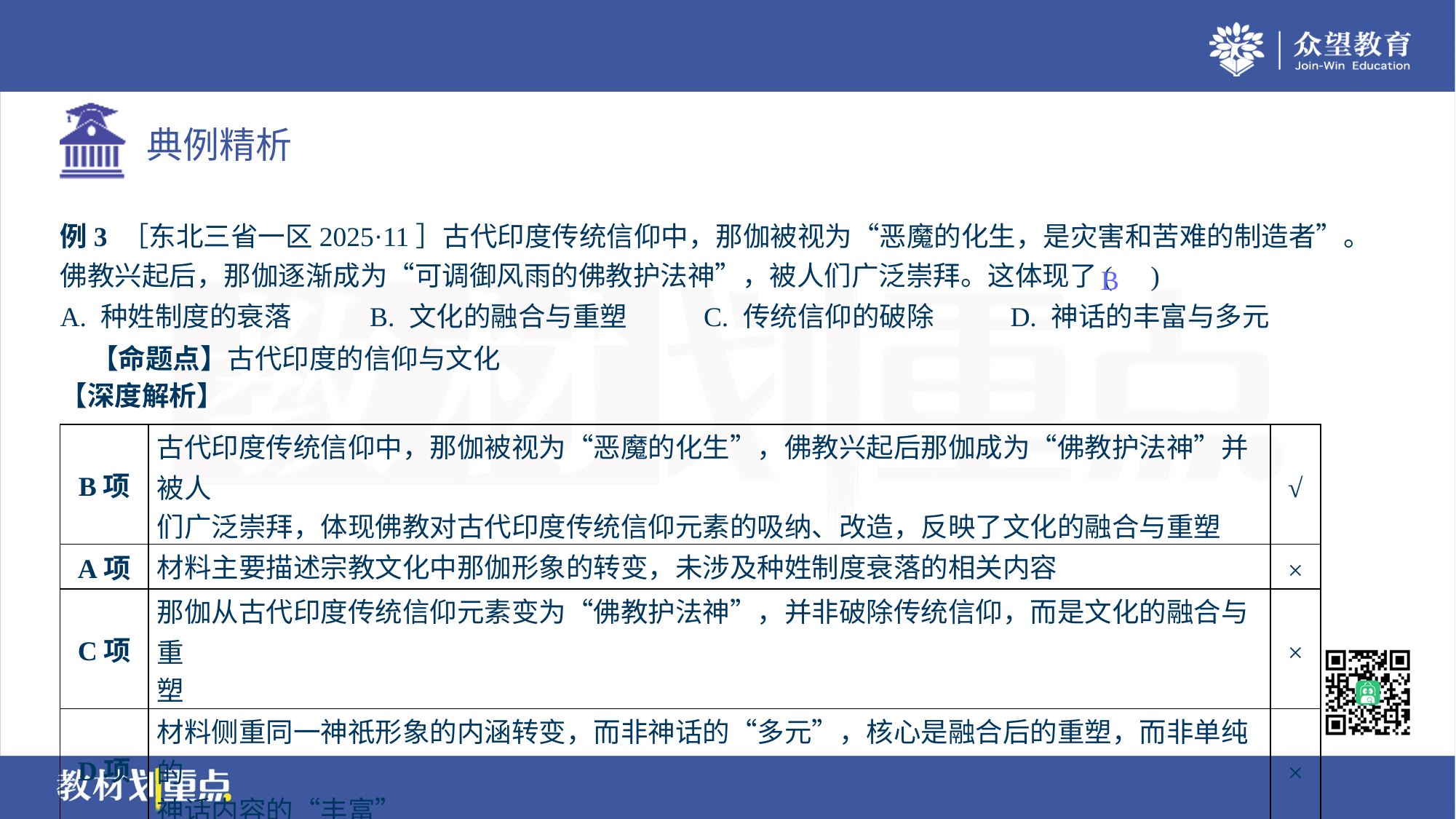

例3 ［东北三省一区2025·11］古代印度传统信仰中，那伽被视为“恶魔的化生，是灾害和苦难的制造者”。
佛教兴起后，那伽逐渐成为“可调御风雨的佛教护法神”，被人们广泛崇拜。这体现了(     )
B
A. 种姓制度的衰落	B. 文化的融合与重塑	C. 传统信仰的破除	D. 神话的丰富与多元
    【命题点】古代印度的信仰与文化
【深度解析】
| B项 | 古代印度传统信仰中，那伽被视为“恶魔的化生”，佛教兴起后那伽成为“佛教护法神”并被人 们广泛崇拜，体现佛教对古代印度传统信仰元素的吸纳、改造，反映了文化的融合与重塑 | √ |
| --- | --- | --- |
| A项 | 材料主要描述宗教文化中那伽形象的转变，未涉及种姓制度衰落的相关内容 | × |
| C项 | 那伽从古代印度传统信仰元素变为“佛教护法神”，并非破除传统信仰，而是文化的融合与重 塑 | × |
| D项 | 材料侧重同一神祇形象的内涵转变，而非神话的“多元”，核心是融合后的重塑，而非单纯的 神话内容的“丰富” | × |